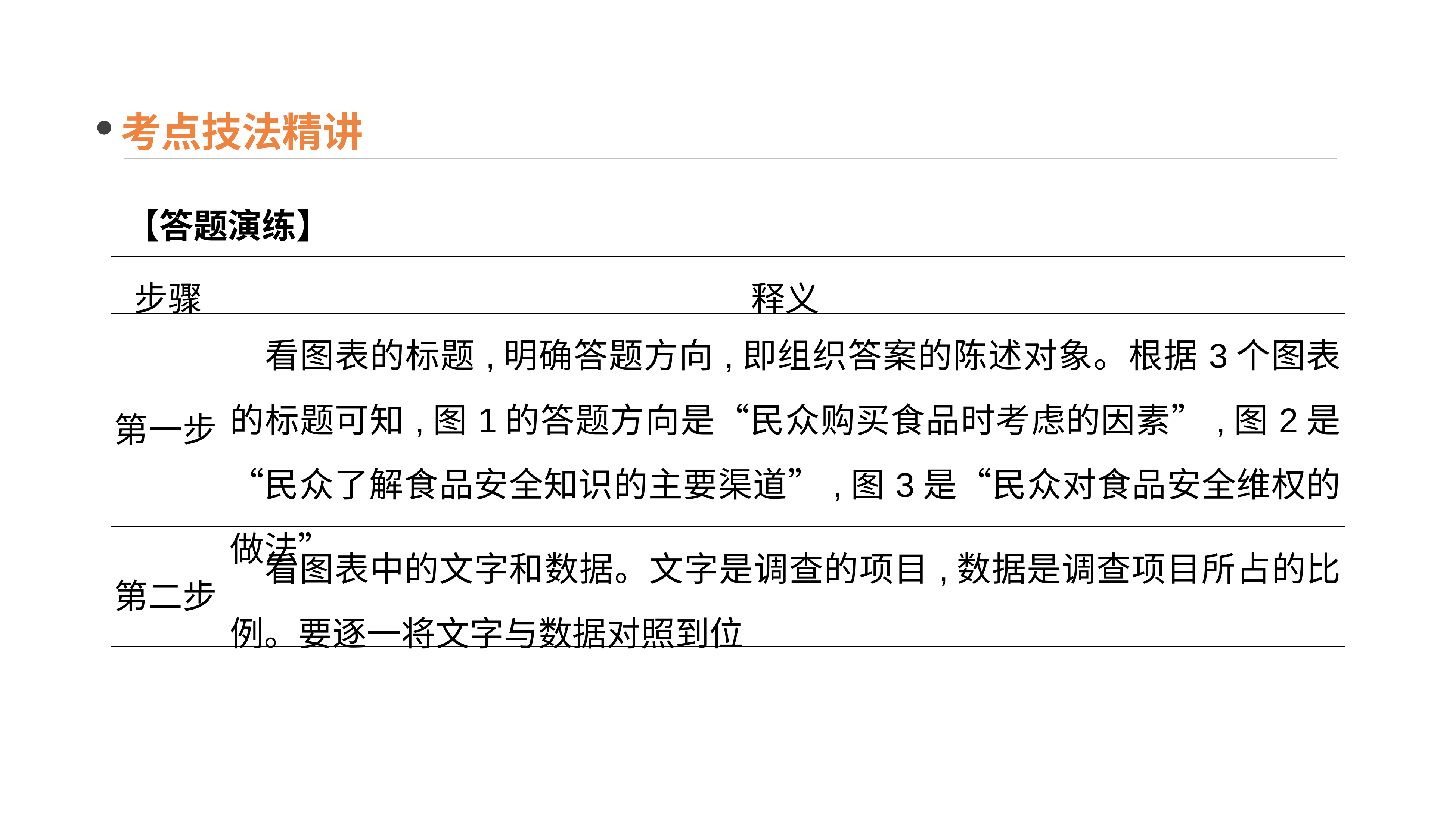

考点技法精讲

【答题演练】

| 步骤 | 释义 |
| --- | --- |
| 第一步 | 看图表的标题,明确答题方向,即组织答案的陈述对象。根据3个图表的标题可知,图1的答题方向是“民众购买食品时考虑的因素”,图2是“民众了解食品安全知识的主要渠道”,图3是“民众对食品安全维权的做法” |
| 第二步 | 看图表中的文字和数据。文字是调查的项目,数据是调查项目所占的比例。要逐一将文字与数据对照到位 |